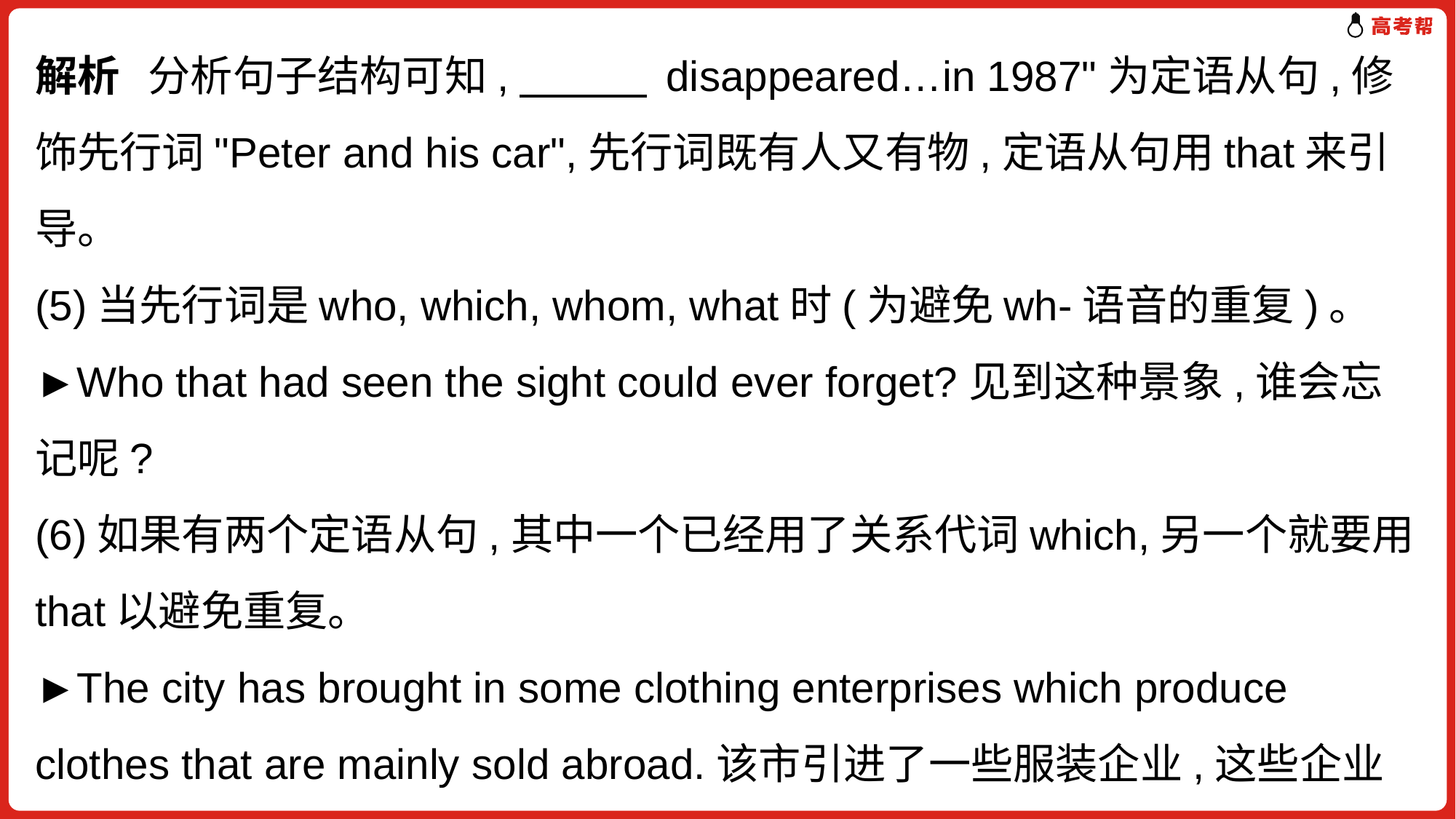

解析   分析句子结构可知,　　　 disappeared…in 1987"为定语从句,修饰先行词"Peter and his car",先行词既有人又有物,定语从句用that来引导。
(5)当先行词是who, which, whom, what时(为避免wh-语音的重复)。
►Who that had seen the sight could ever forget?见到这种景象,谁会忘记呢?
(6)如果有两个定语从句,其中一个已经用了关系代词which,另一个就要用that以避免重复。
►The city has brought in some clothing enterprises which produce clothes that are mainly sold abroad.该市引进了一些服装企业,这些企业生产的服装主要向国外出售。